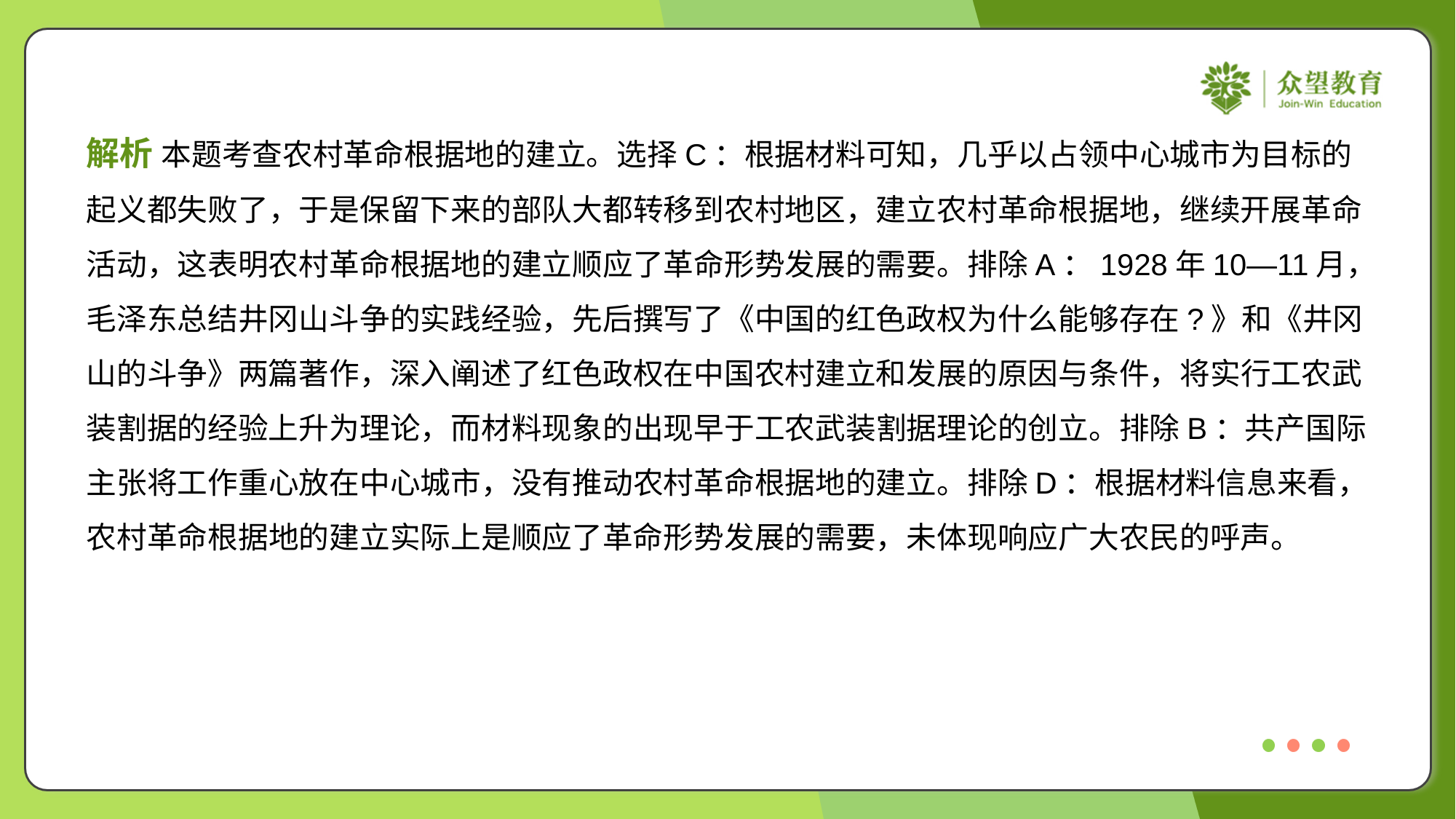

解析 本题考查农村革命根据地的建立。选择C：根据材料可知，几乎以占领中心城市为目标的
起义都失败了，于是保留下来的部队大都转移到农村地区，建立农村革命根据地，继续开展革命
活动，这表明农村革命根据地的建立顺应了革命形势发展的需要。排除A：1928年10—11月，
毛泽东总结井冈山斗争的实践经验，先后撰写了《中国的红色政权为什么能够存在?》和《井冈
山的斗争》两篇著作，深入阐述了红色政权在中国农村建立和发展的原因与条件，将实行工农武
装割据的经验上升为理论，而材料现象的出现早于工农武装割据理论的创立。排除B：共产国际
主张将工作重心放在中心城市，没有推动农村革命根据地的建立。排除D：根据材料信息来看，
农村革命根据地的建立实际上是顺应了革命形势发展的需要，未体现响应广大农民的呼声。